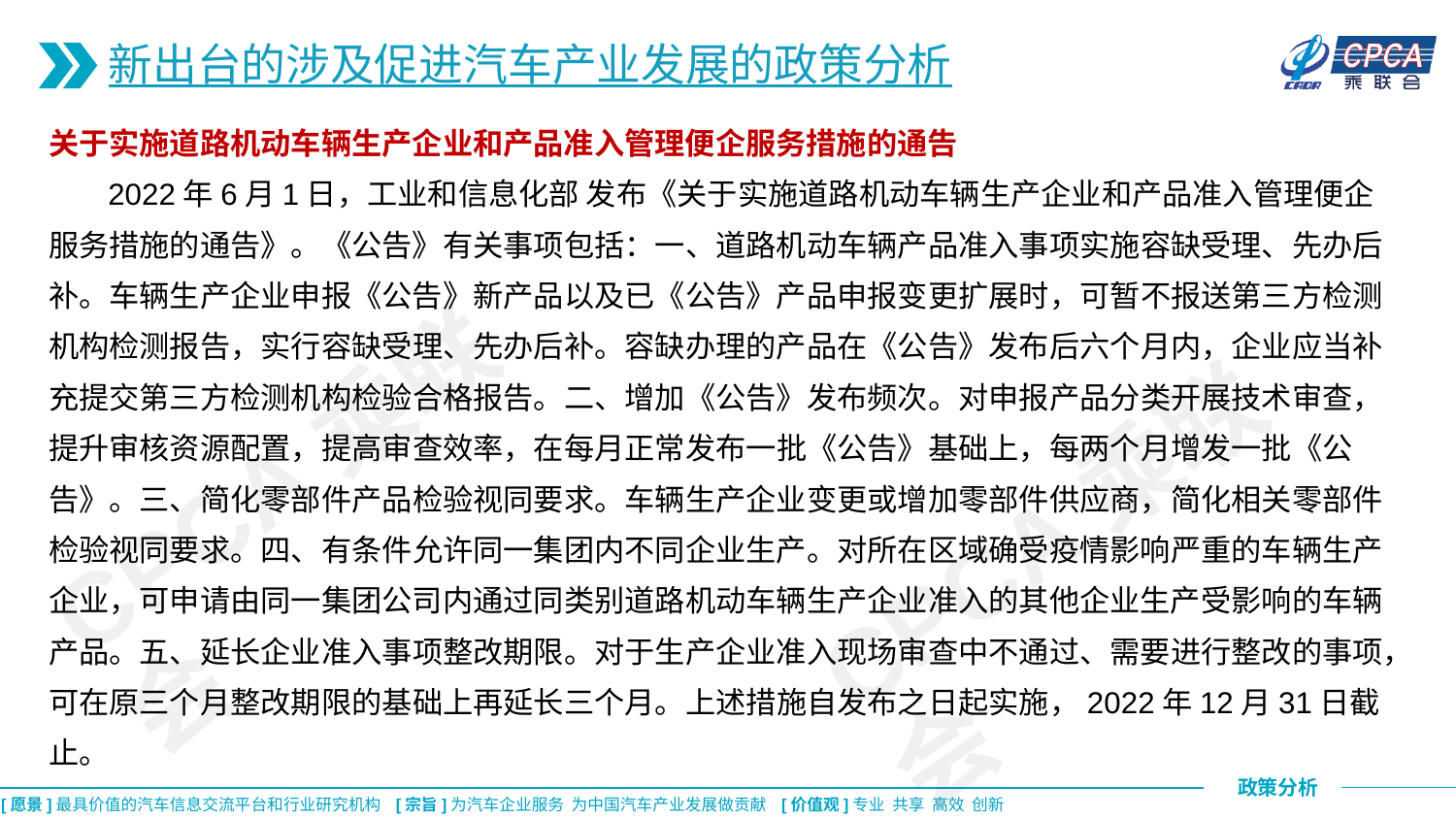

新出台的涉及促进汽车产业发展的政策分析
关于实施道路机动车辆生产企业和产品准入管理便企服务措施的通告
       2022年6月1日，工业和信息化部 发布《关于实施道路机动车辆生产企业和产品准入管理便企服务措施的通告》。《公告》有关事项包括：一、道路机动车辆产品准入事项实施容缺受理、先办后补。车辆生产企业申报《公告》新产品以及已《公告》产品申报变更扩展时，可暂不报送第三方检测机构检测报告，实行容缺受理、先办后补。容缺办理的产品在《公告》发布后六个月内，企业应当补充提交第三方检测机构检验合格报告。二、增加《公告》发布频次。对申报产品分类开展技术审查，提升审核资源配置，提高审查效率，在每月正常发布一批《公告》基础上，每两个月增发一批《公告》。三、简化零部件产品检验视同要求。车辆生产企业变更或增加零部件供应商，简化相关零部件检验视同要求。四、有条件允许同一集团内不同企业生产。对所在区域确受疫情影响严重的车辆生产企业，可申请由同一集团公司内通过同类别道路机动车辆生产企业准入的其他企业生产受影响的车辆产品。五、延长企业准入事项整改期限。对于生产企业准入现场审查中不通过、需要进行整改的事项，可在原三个月整改期限的基础上再延长三个月。上述措施自发布之日起实施，2022年12月31日截止。
CPCA乘联会
CPCA乘联会